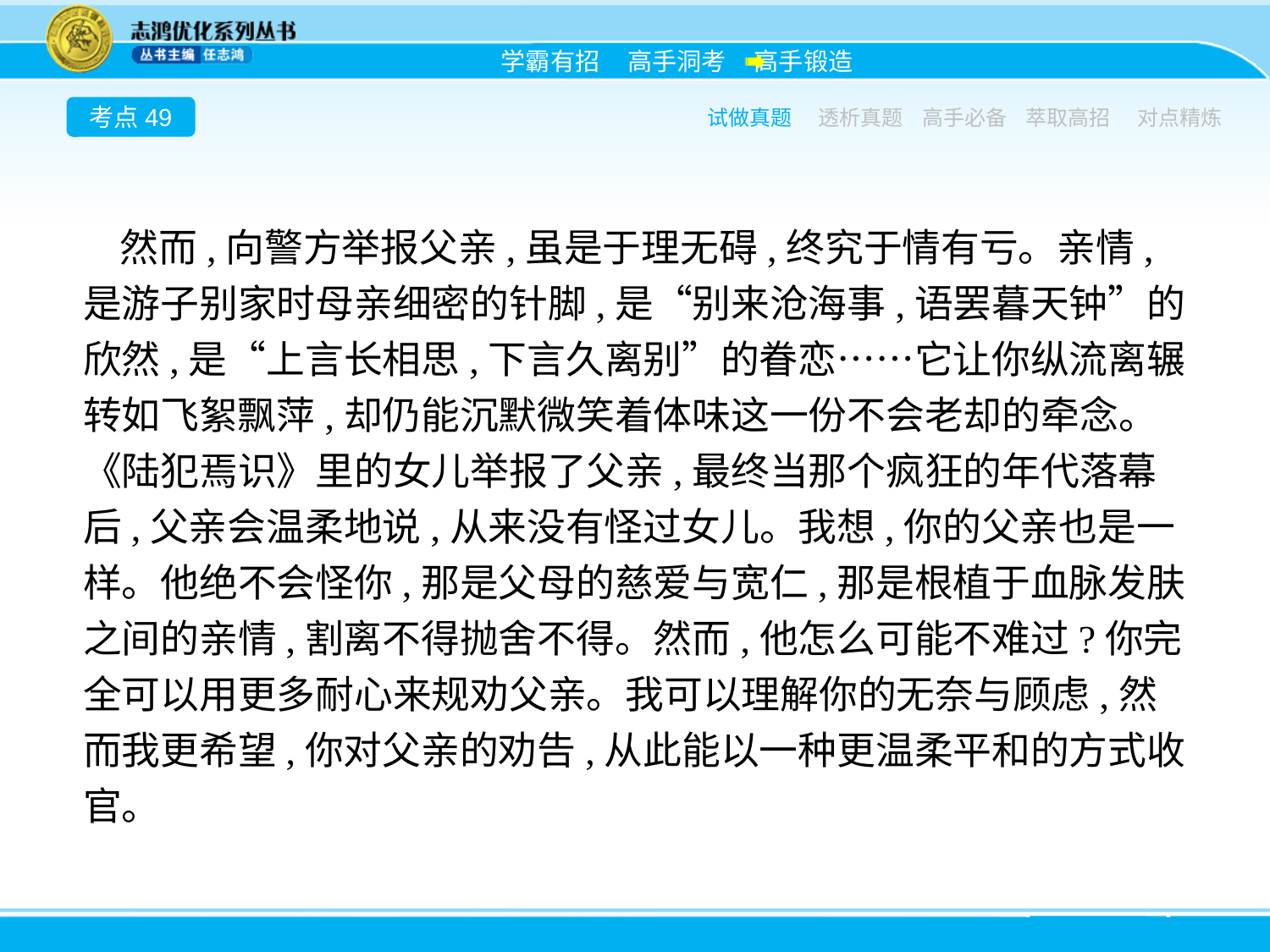

考点49
试做真题
透析真题
高手必备
萃取高招
对点精炼
然而,向警方举报父亲,虽是于理无碍,终究于情有亏。亲情,是游子别家时母亲细密的针脚,是“别来沧海事,语罢暮天钟”的欣然,是“上言长相思,下言久离别”的眷恋……它让你纵流离辗转如飞絮飘萍,却仍能沉默微笑着体味这一份不会老却的牵念。《陆犯焉识》里的女儿举报了父亲,最终当那个疯狂的年代落幕后,父亲会温柔地说,从来没有怪过女儿。我想,你的父亲也是一样。他绝不会怪你,那是父母的慈爱与宽仁,那是根植于血脉发肤之间的亲情,割离不得抛舍不得。然而,他怎么可能不难过?你完全可以用更多耐心来规劝父亲。我可以理解你的无奈与顾虑,然而我更希望,你对父亲的劝告,从此能以一种更温柔平和的方式收官。